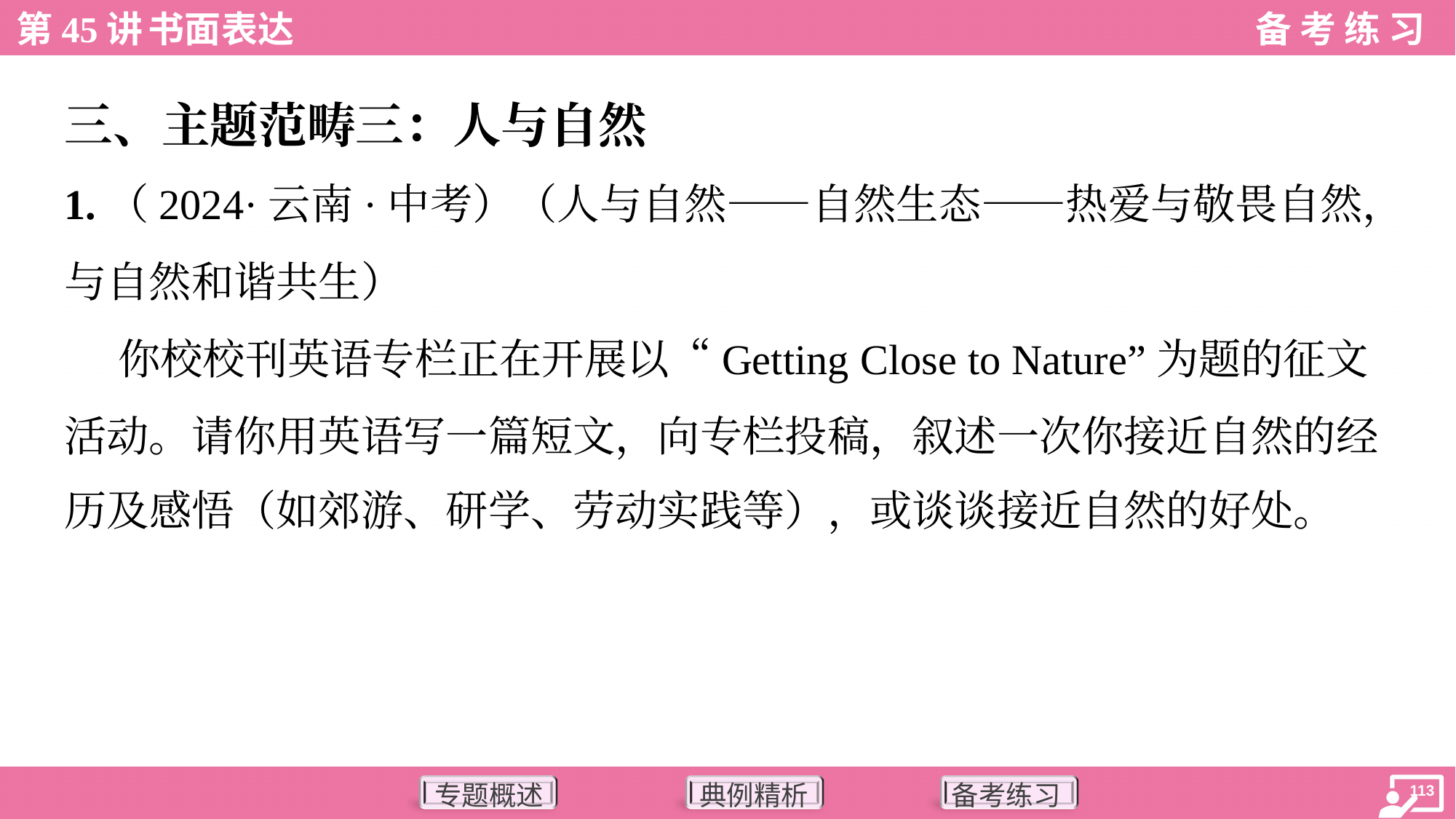

三、主题范畴三：人与自然
1.（2024·云南·中考）（人与自然——自然生态——热爱与敬畏自然，
与自然和谐共生）
    你校校刊英语专栏正在开展以“Getting Close to Nature”为题的征文
活动。请你用英语写一篇短文，向专栏投稿，叙述一次你接近自然的经
历及感悟（如郊游、研学、劳动实践等），或谈谈接近自然的好处。